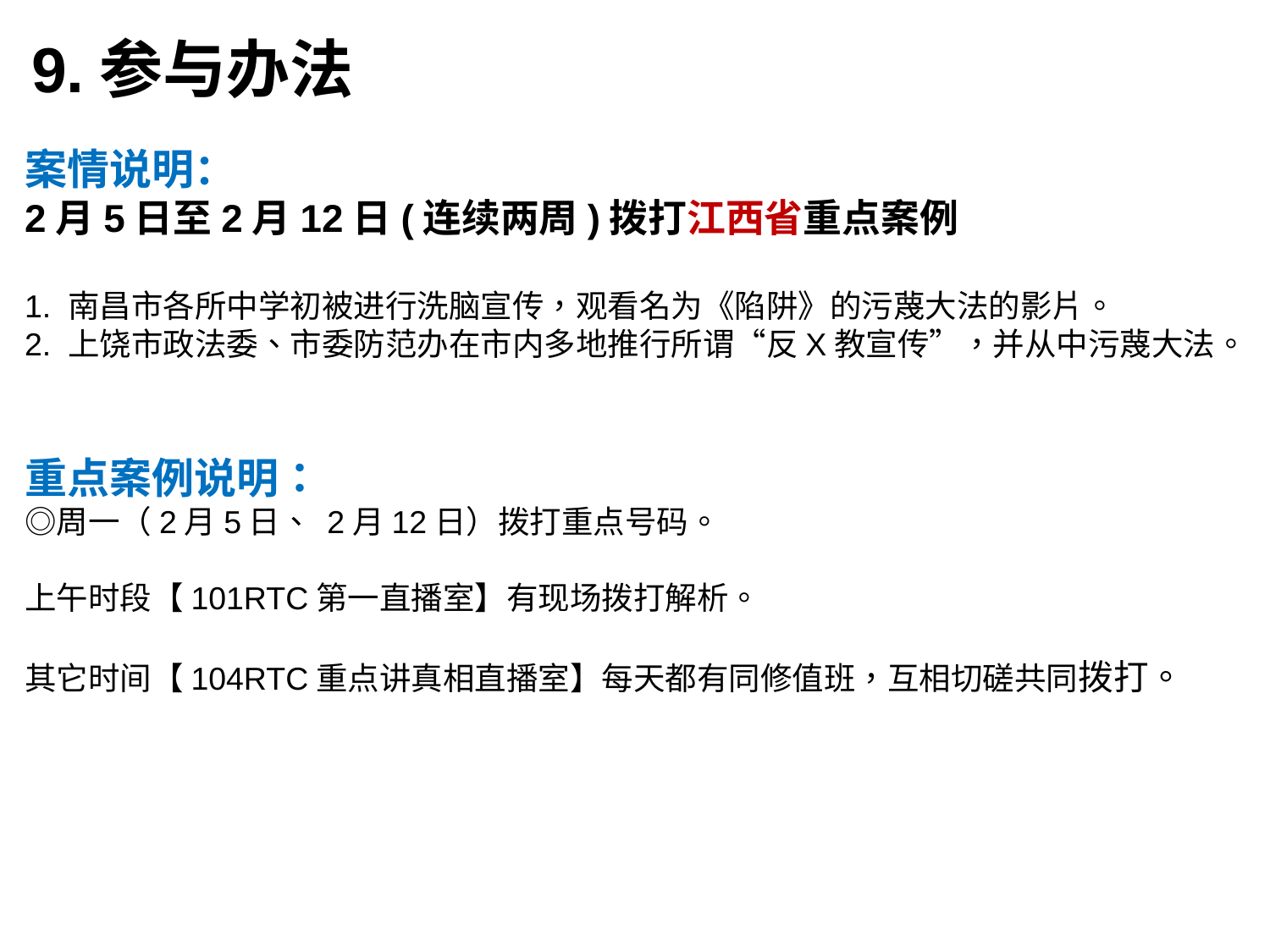

9.参与办法
案情说明：
2月5日至2月12日(连续两周)拨打江西省重点案例

1. 南昌市各所中学初被进行洗脑宣传，观看名为《陷阱》的污蔑大法的影片。
2. 上饶市政法委、市委防范办在市内多地推行所谓“反X教宣传”，并从中污蔑大法。

重点案例说明：
◎周一（2月5日、 2月12日）拨打重点号码。
上午时段【101RTC第一直播室】有现场拨打解析。

其它时间【104RTC重点讲真相直播室】每天都有同修值班，互相切磋共同拨打。